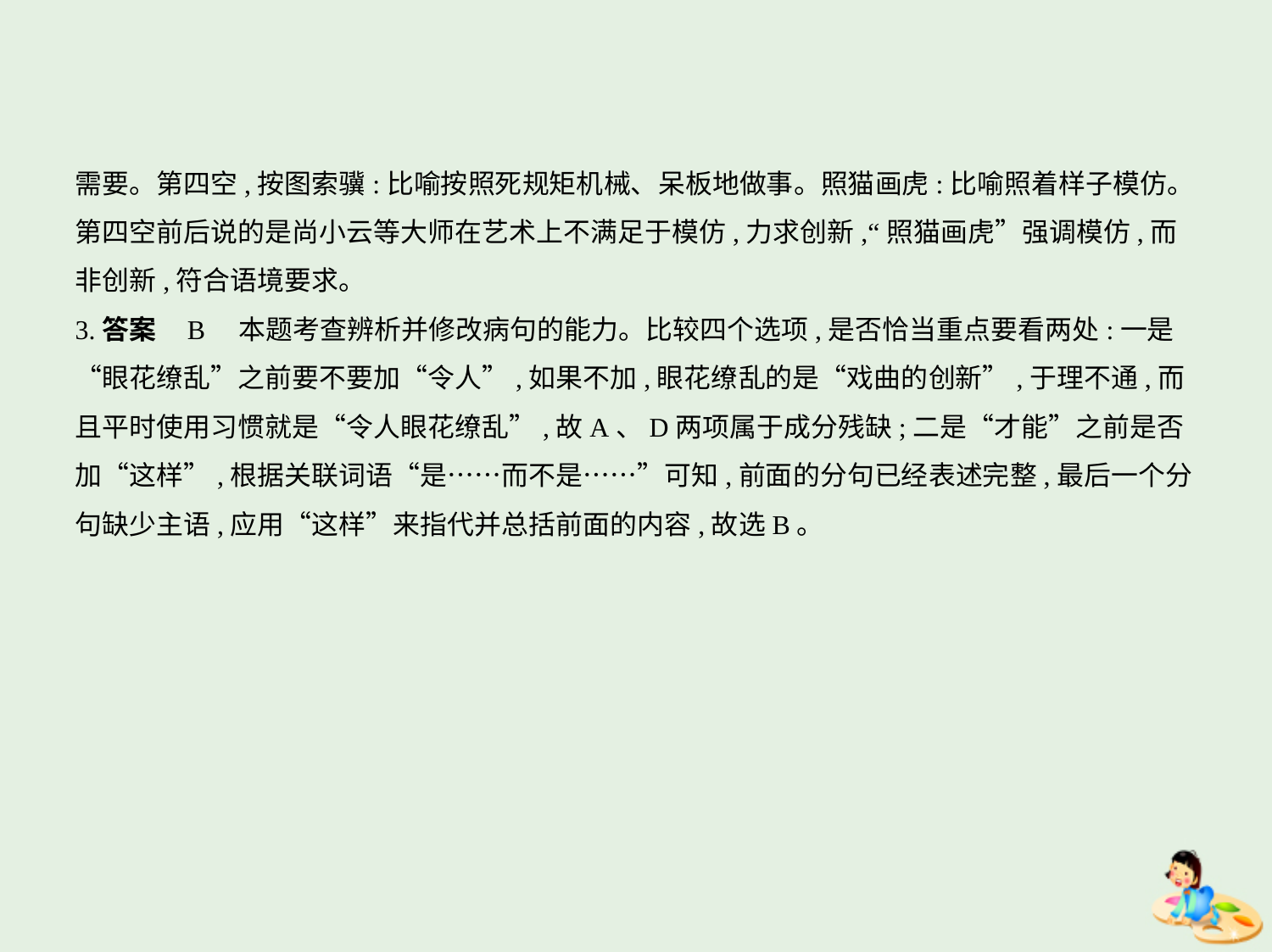

需要。第四空,按图索骥:比喻按照死规矩机械、呆板地做事。照猫画虎:比喻照着样子模仿。
第四空前后说的是尚小云等大师在艺术上不满足于模仿,力求创新,“照猫画虎”强调模仿,而
非创新,符合语境要求。
3.答案    B    本题考查辨析并修改病句的能力。比较四个选项,是否恰当重点要看两处:一是
“眼花缭乱”之前要不要加“令人”,如果不加,眼花缭乱的是“戏曲的创新”,于理不通,而
且平时使用习惯就是“令人眼花缭乱”,故A、D两项属于成分残缺;二是“才能”之前是否
加“这样”,根据关联词语“是……而不是……”可知,前面的分句已经表述完整,最后一个分
句缺少主语,应用“这样”来指代并总括前面的内容,故选B。